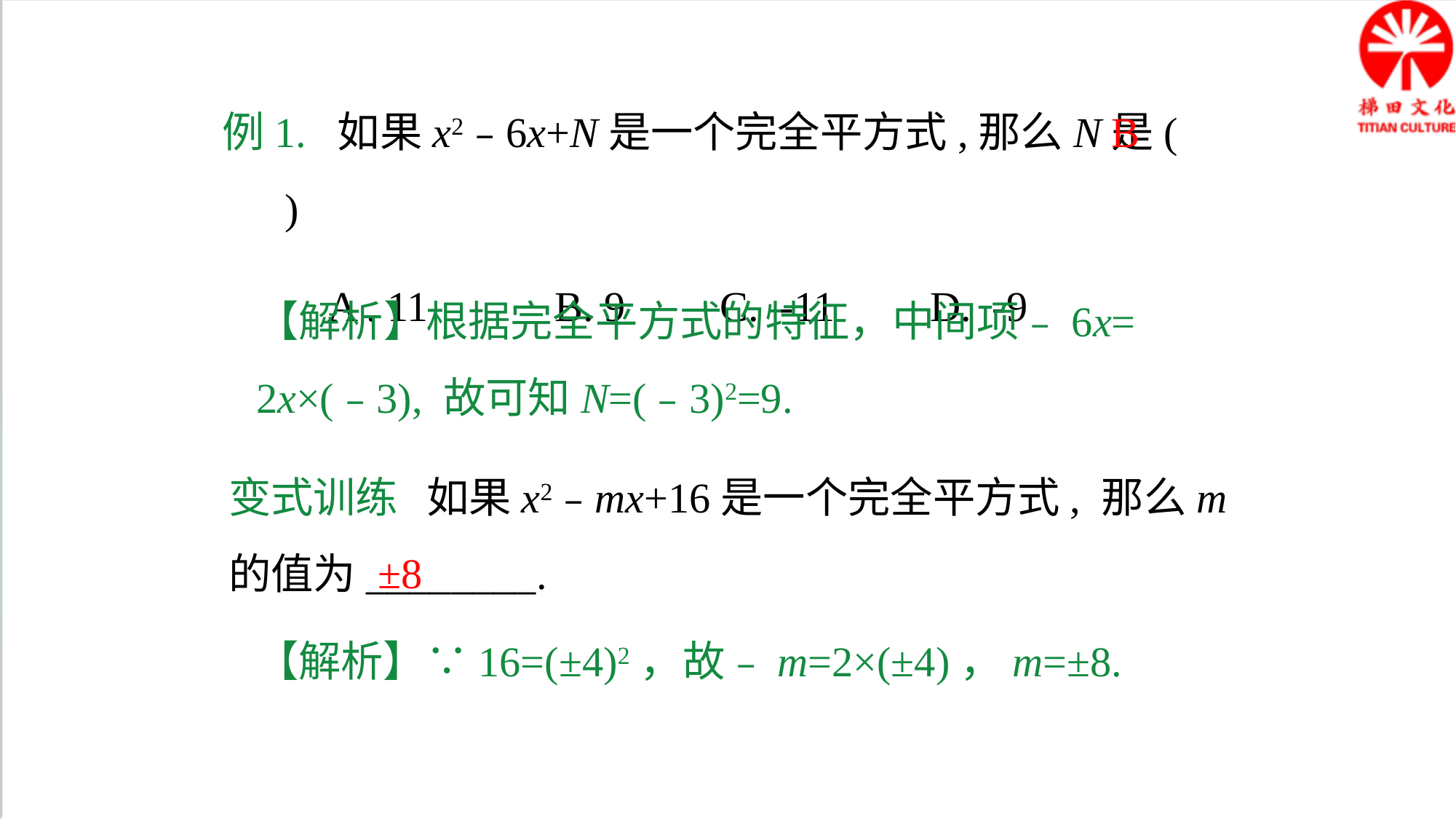

例1.  如果x2﹣6x+N是一个完全平方式,那么N是(       )
          A . 11            B. 9         C.  -11         D.  -9
B
【解析】根据完全平方式的特征，中间项﹣6x=
2x×(﹣3), 故可知N=(﹣3)2=9.
变式训练   如果x2﹣mx+16是一个完全平方式, 那么m的值为________.
±8
【解析】∵16=(±4)2，故﹣m=2×(±4)，m=±8.